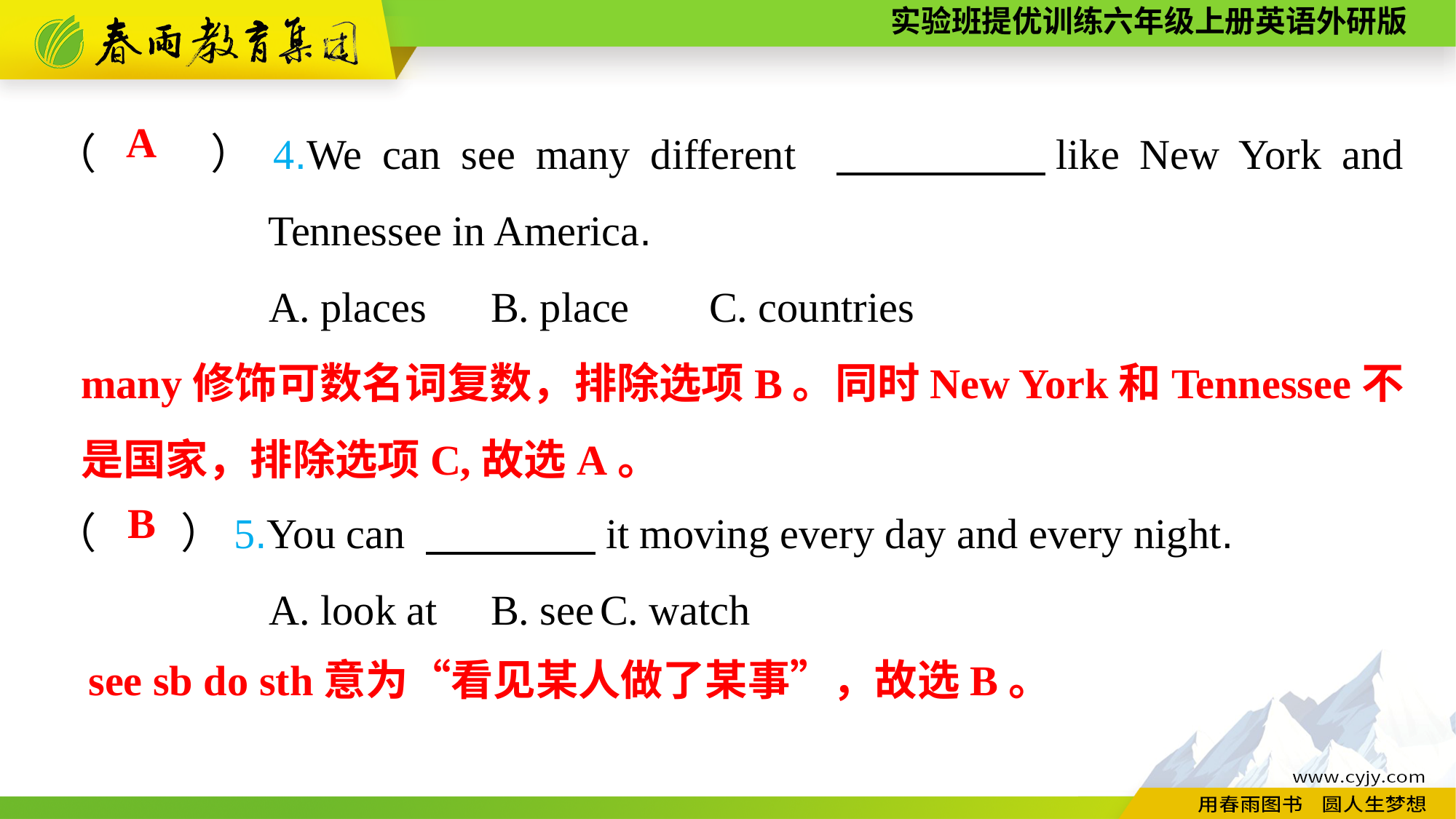

（　　）4.We can see many different 　　　　like New York and Tennessee in America.
A. places	B. place	C. countries
A
many修饰可数名词复数，排除选项B。同时New York和Tennessee不是国家，排除选项C,故选A。
（　　）5.You can 　　　　it moving every day and every night.
A. look at	B. see	C. watch
B
see sb do sth意为“看见某人做了某事”，故选B。